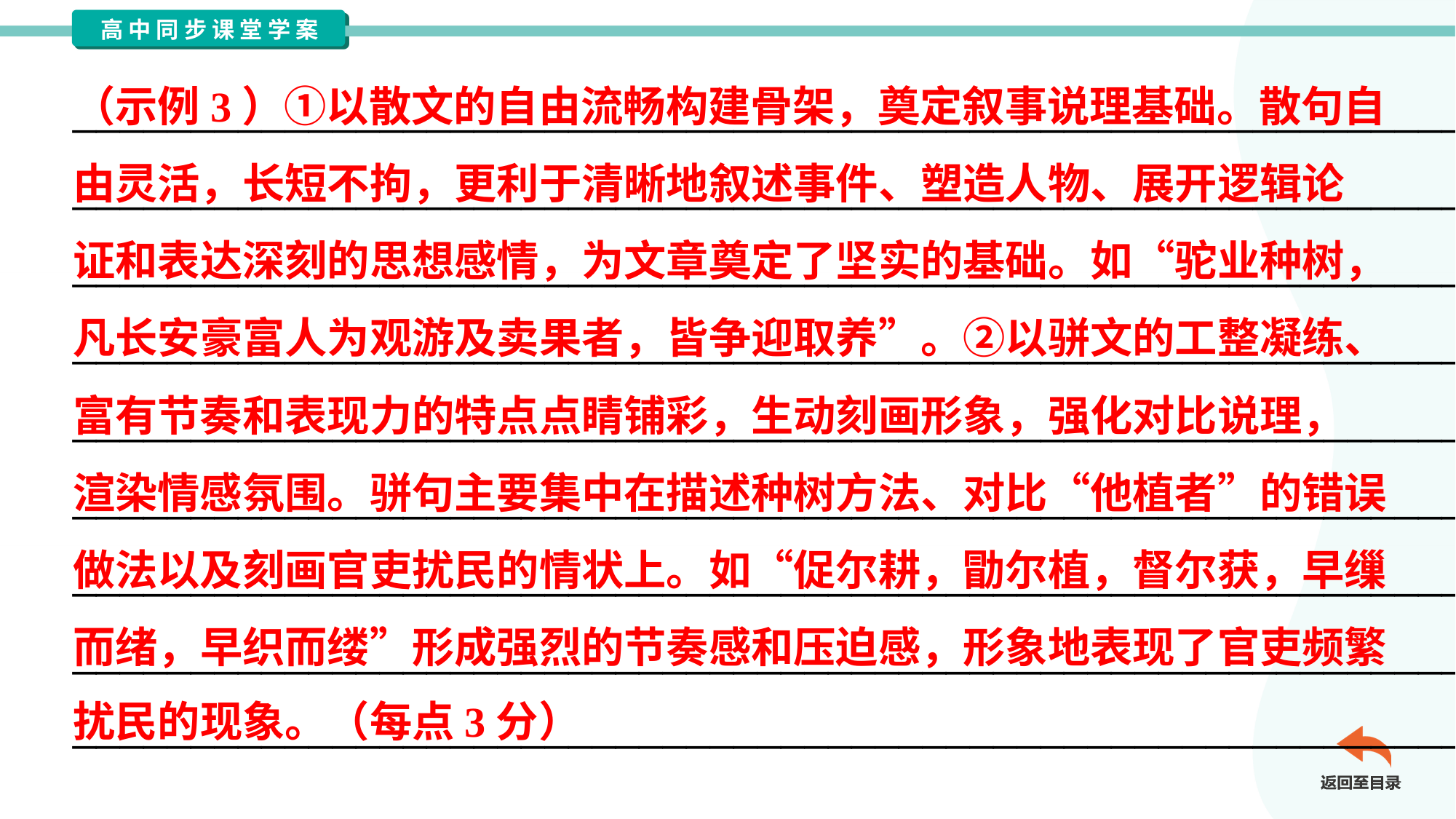

（示例3）①以散文的自由流畅构建骨架，奠定叙事说理基础。散句自
由灵活，长短不拘，更利于清晰地叙述事件、塑造人物、展开逻辑论
证和表达深刻的思想感情，为文章奠定了坚实的基础。如“驼业种树，
凡长安豪富人为观游及卖果者，皆争迎取养”。②以骈文的工整凝练、
富有节奏和表现力的特点点睛铺彩，生动刻画形象，强化对比说理，
渲染情感氛围。骈句主要集中在描述种树方法、对比“他植者”的错误
做法以及刻画官吏扰民的情状上。如“促尔耕，勖尔植，督尔获，早缫
而绪，早织而缕”形成强烈的节奏感和压迫感，形象地表现了官吏频繁
扰民的现象。（每点3分）
_____________________________________________________________
_____________________________________________________________
_____________________________________________________________
_____________________________________________________________
_____________________________________________________________
_____________________________________________________________
_____________________________________________________________
_____________________________________________________________
_____________________________________________________________